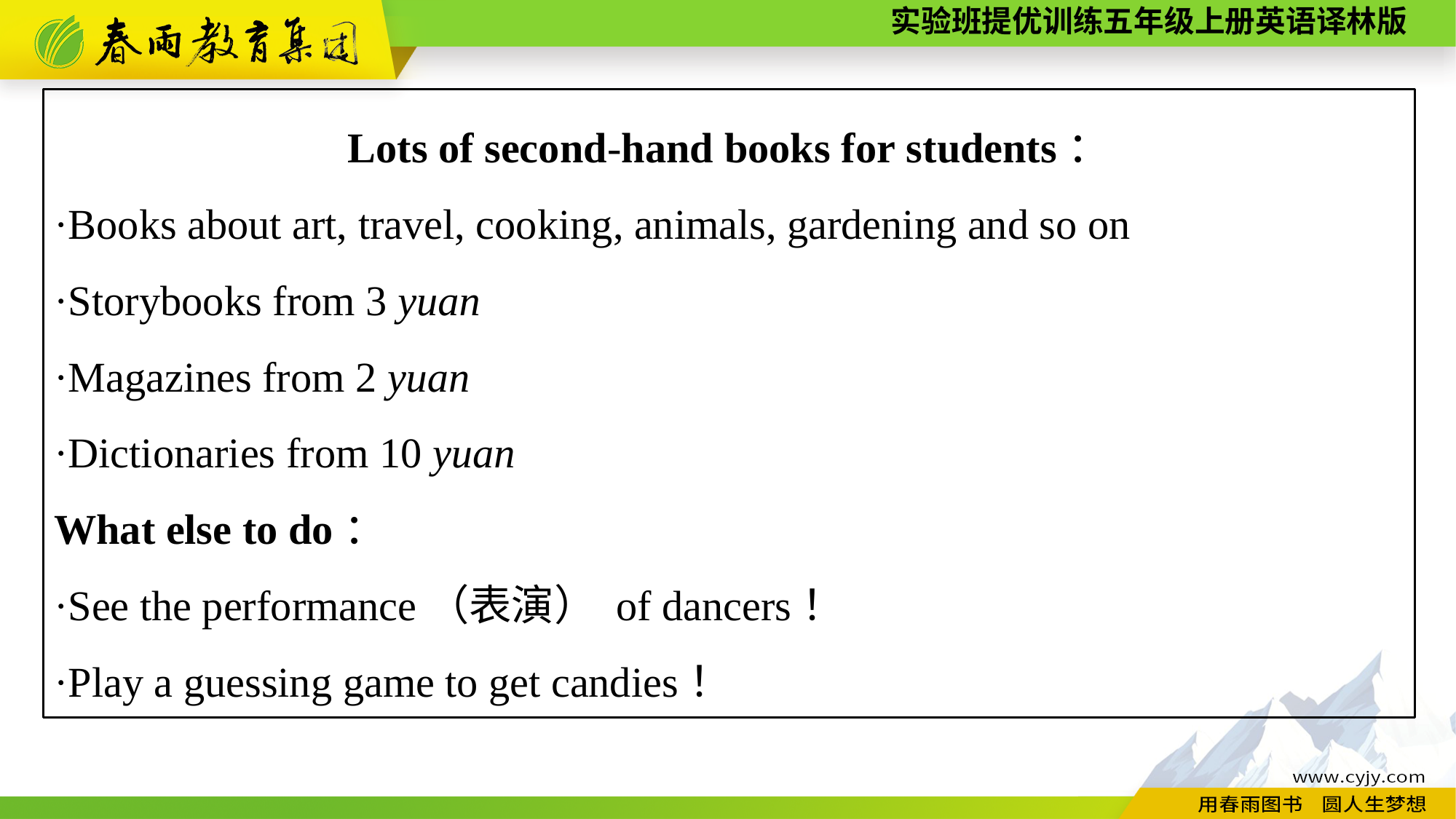

Lots of second-hand books for students：
·Books about art, travel, cooking, animals, gardening and so on
·Storybooks from 3 yuan
·Magazines from 2 yuan
·Dictionaries from 10 yuan
What else to do：
·See the performance（表演） of dancers！
·Play a guessing game to get candies！